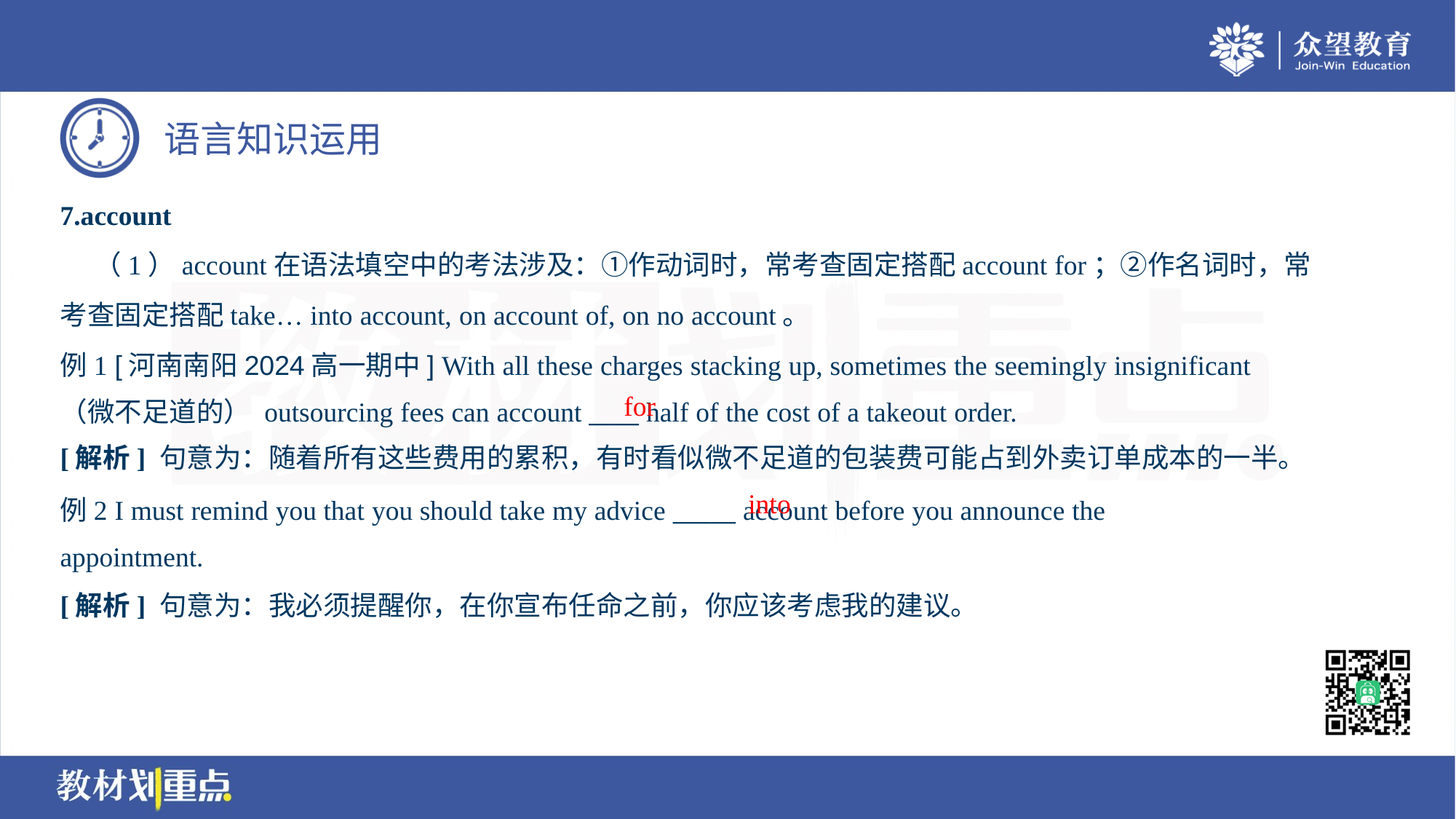

7.account
    （1）account在语法填空中的考法涉及：①作动词时，常考查固定搭配account for；②作名词时，常
考查固定搭配take… into account, on account of, on no account。
例1 [河南南阳2024高一期中] With all these charges stacking up, sometimes the seemingly insignificant
（微不足道的） outsourcing fees can account ____ half of the cost of a takeout order.
for
[解析] 句意为：随着所有这些费用的累积，有时看似微不足道的包装费可能占到外卖订单成本的一半。
into
例2 I must remind you that you should take my advice _____ account before you announce the
appointment.
[解析] 句意为：我必须提醒你，在你宣布任命之前，你应该考虑我的建议。